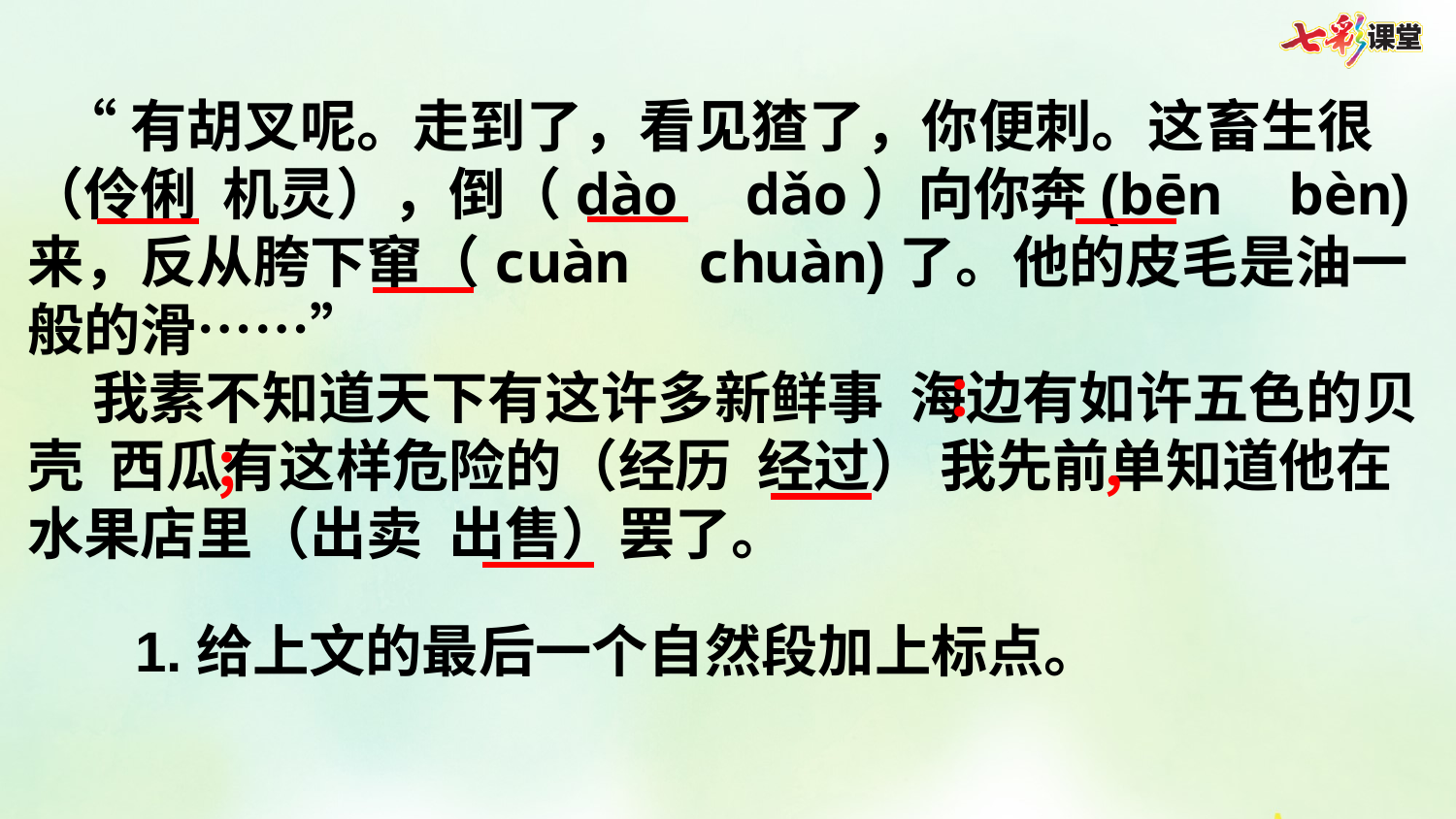

“有胡叉呢。走到了，看见猹了，你便刺。这畜生很（伶俐  机灵），倒（dào  dǎo）向你奔(bēn  bèn)来，反从胯下窜（cuàn  chuàn)了。他的皮毛是油一般的滑……”
    我素不知道天下有这许多新鲜事  海边有如许五色的贝壳  西瓜有这样危险的（经历  经过） 我先前单知道他在水果店里（出卖  出售）罢了。
：
；
，
1.给上文的最后一个自然段加上标点。